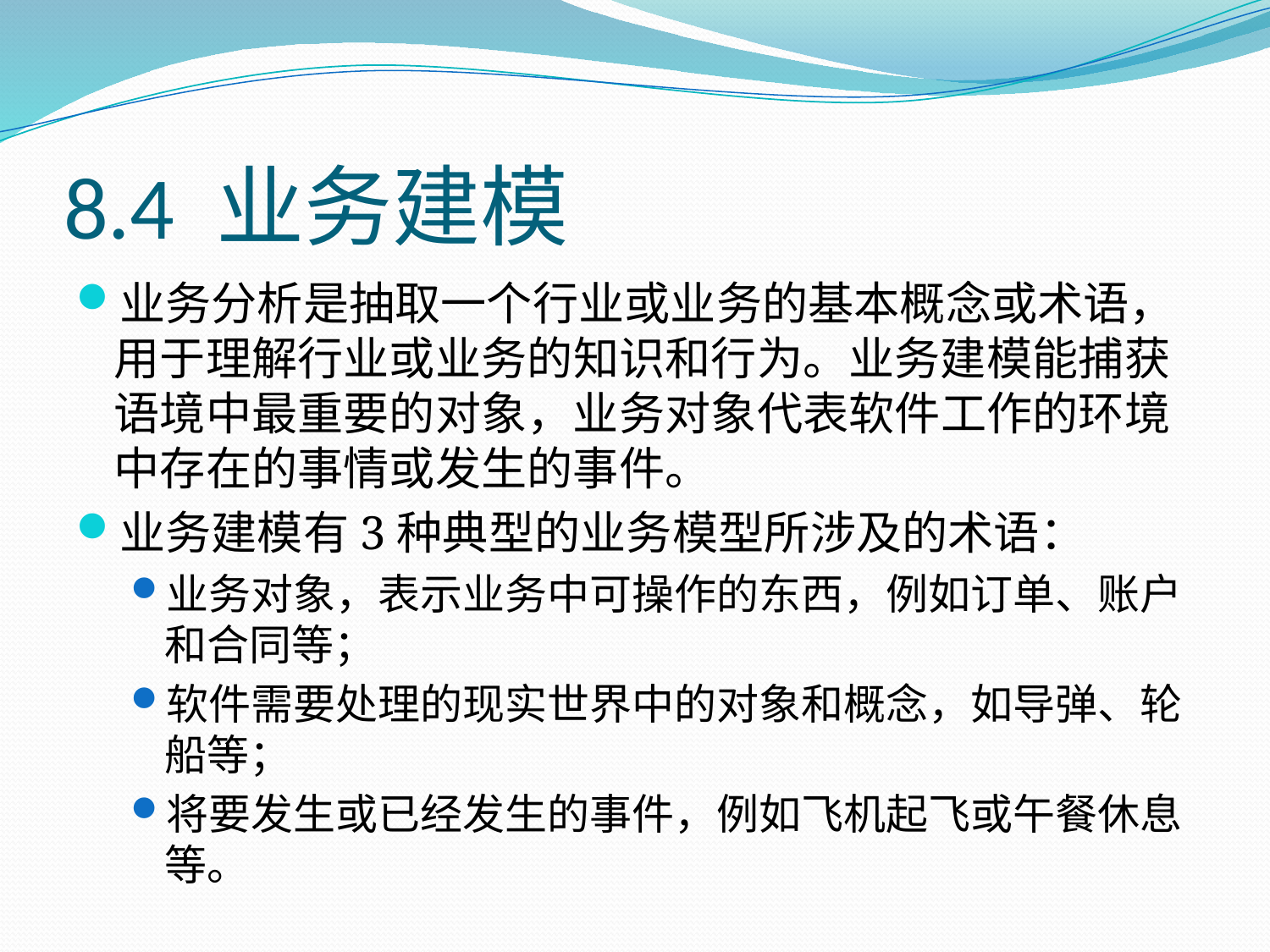

# 8.4 业务建模
业务分析是抽取一个行业或业务的基本概念或术语，用于理解行业或业务的知识和行为。业务建模能捕获语境中最重要的对象，业务对象代表软件工作的环境中存在的事情或发生的事件。
业务建模有3种典型的业务模型所涉及的术语：
业务对象，表示业务中可操作的东西，例如订单、账户和合同等；
软件需要处理的现实世界中的对象和概念，如导弹、轮船等；
将要发生或已经发生的事件，例如飞机起飞或午餐休息等。